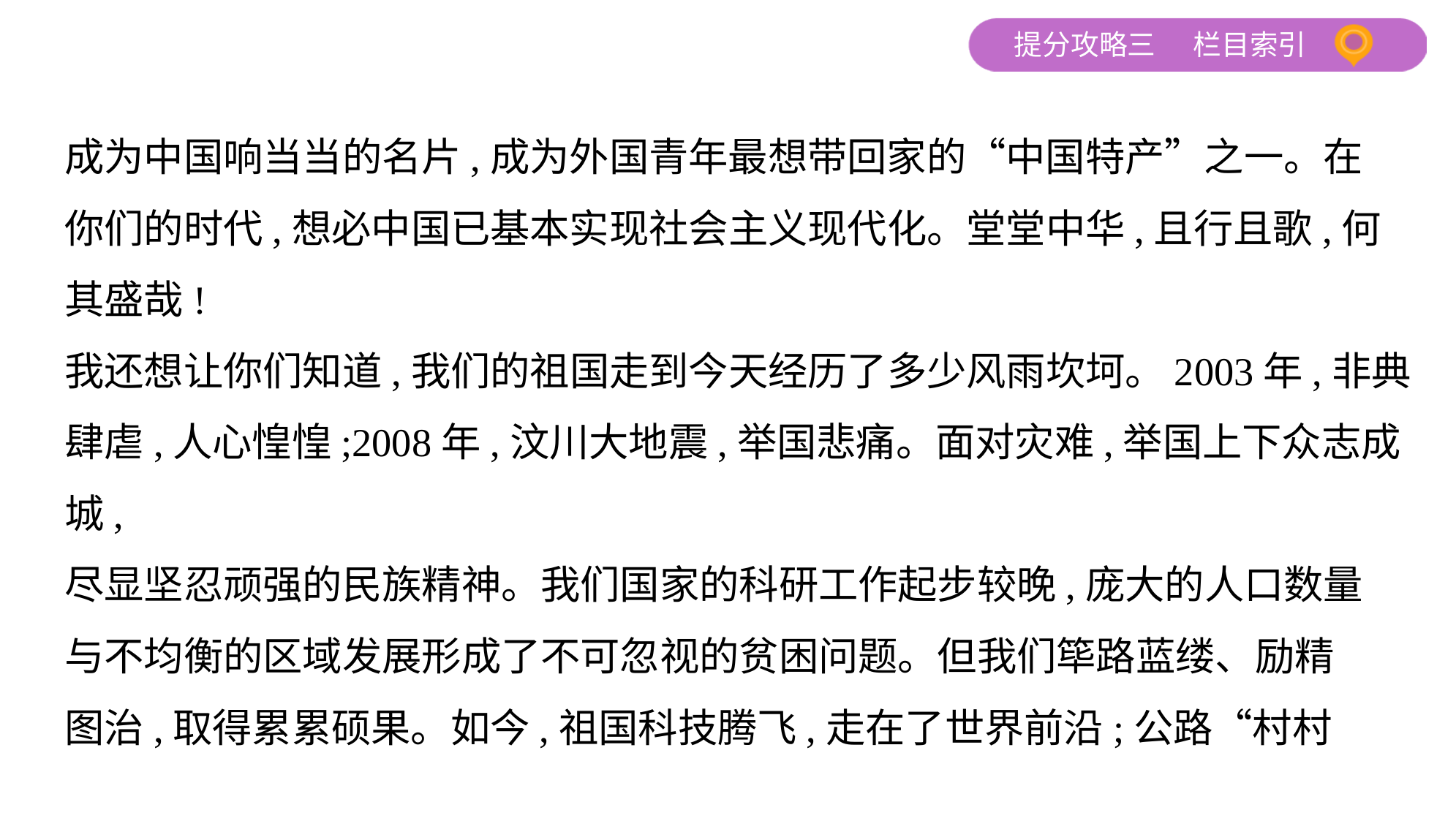

成为中国响当当的名片,成为外国青年最想带回家的“中国特产”之一。在
你们的时代,想必中国已基本实现社会主义现代化。堂堂中华,且行且歌,何
其盛哉!
我还想让你们知道,我们的祖国走到今天经历了多少风雨坎坷。2003年,非典
肆虐,人心惶惶;2008年,汶川大地震,举国悲痛。面对灾难,举国上下众志成城,
尽显坚忍顽强的民族精神。我们国家的科研工作起步较晚,庞大的人口数量
与不均衡的区域发展形成了不可忽视的贫困问题。但我们筚路蓝缕、励精
图治,取得累累硕果。如今,祖国科技腾飞,走在了世界前沿;公路“村村